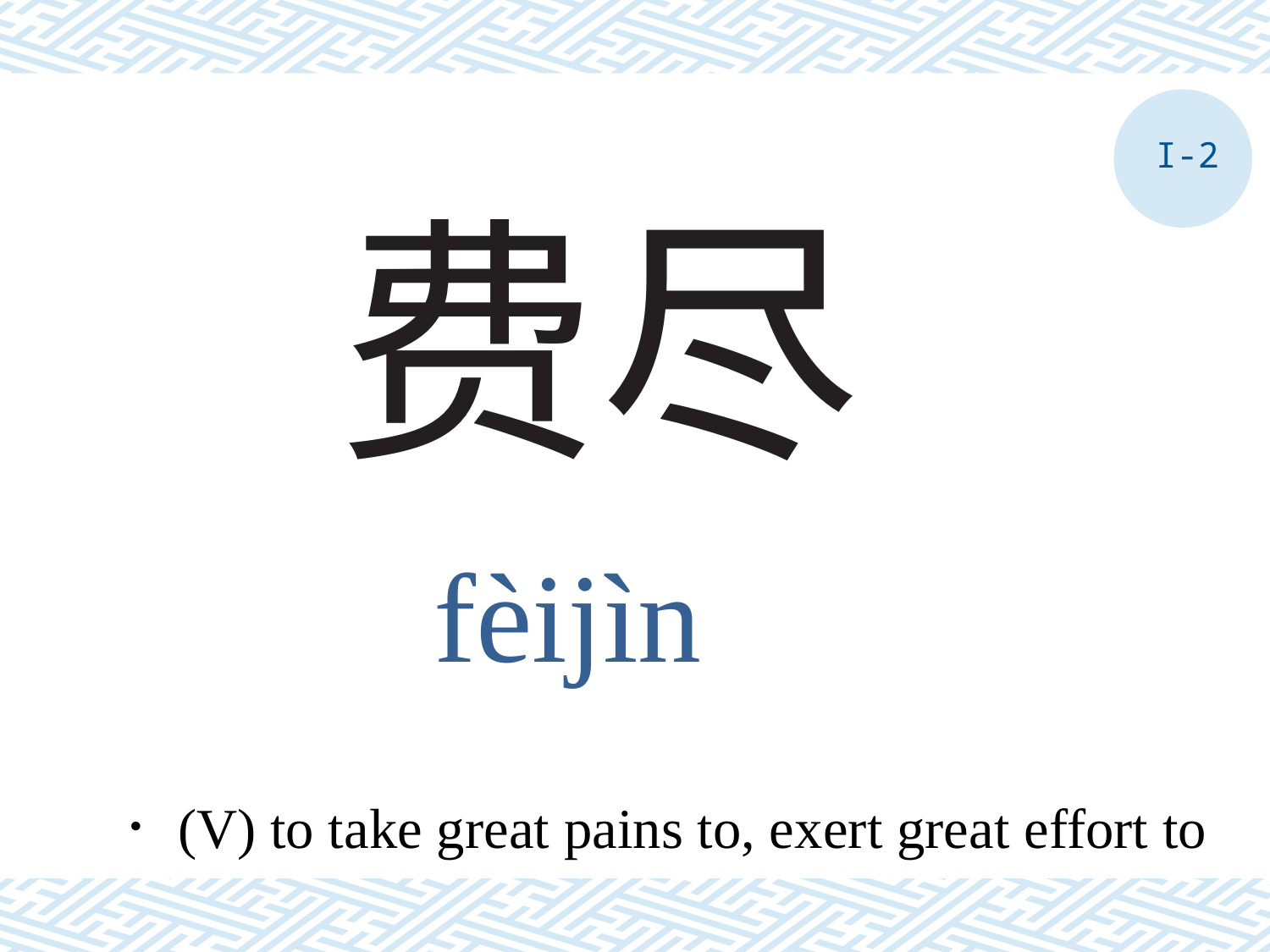

I-2

# 费尽
fèijìn
．(V) to take great pains to, exert great effort to